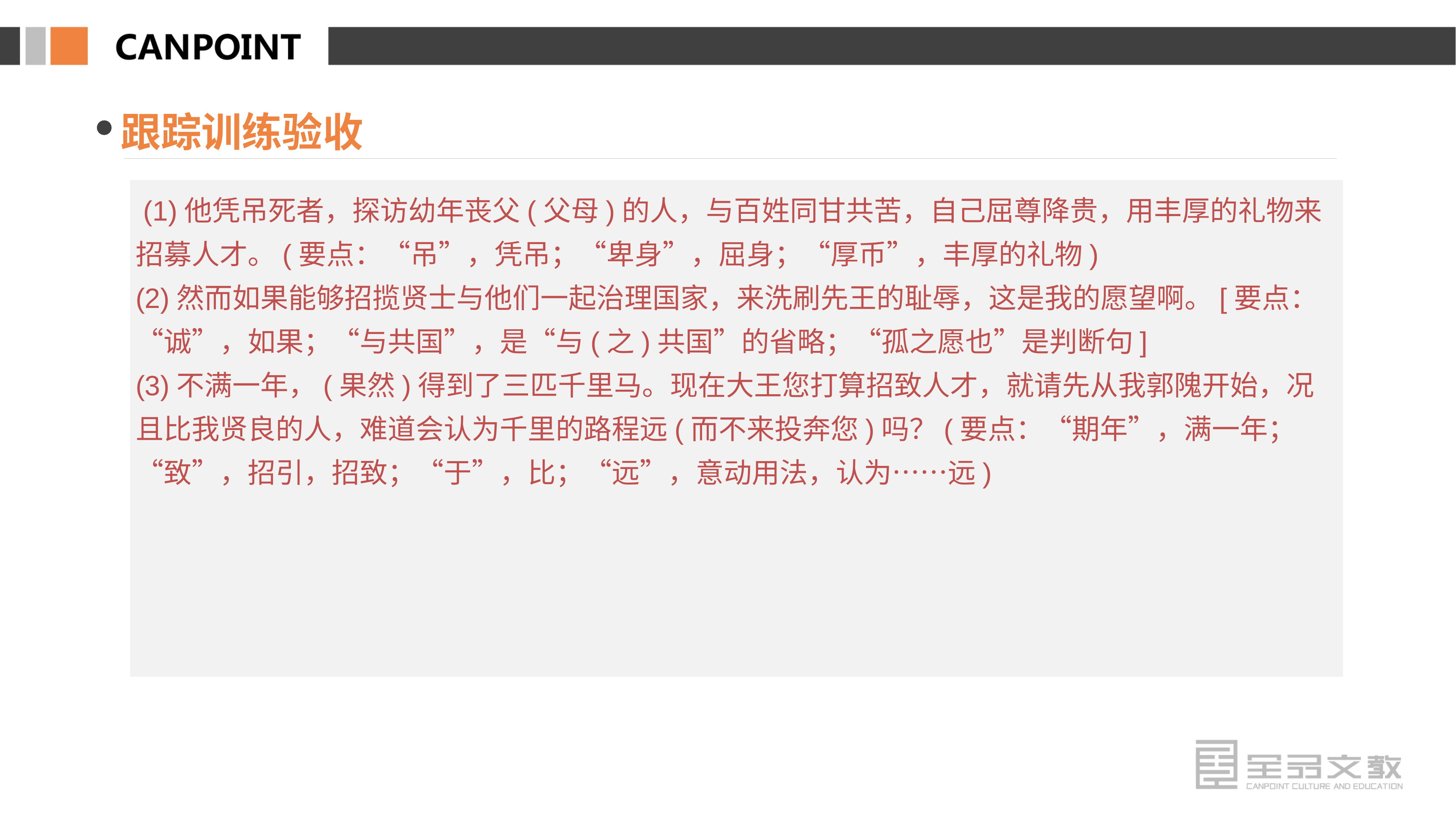

跟踪训练验收

 (1)他凭吊死者，探访幼年丧父(父母)的人，与百姓同甘共苦，自己屈尊降贵，用丰厚的礼物来招募人才。(要点：“吊”，凭吊；“卑身”，屈身；“厚币”，丰厚的礼物)
(2)然而如果能够招揽贤士与他们一起治理国家，来洗刷先王的耻辱，这是我的愿望啊。[要点：“诚”，如果；“与共国”，是“与(之)共国”的省略；“孤之愿也”是判断句]
(3)不满一年，(果然)得到了三匹千里马。现在大王您打算招致人才，就请先从我郭隗开始，况且比我贤良的人，难道会认为千里的路程远(而不来投奔您)吗？(要点：“期年”，满一年；“致”，招引，招致；“于”，比；“远”，意动用法，认为……远)